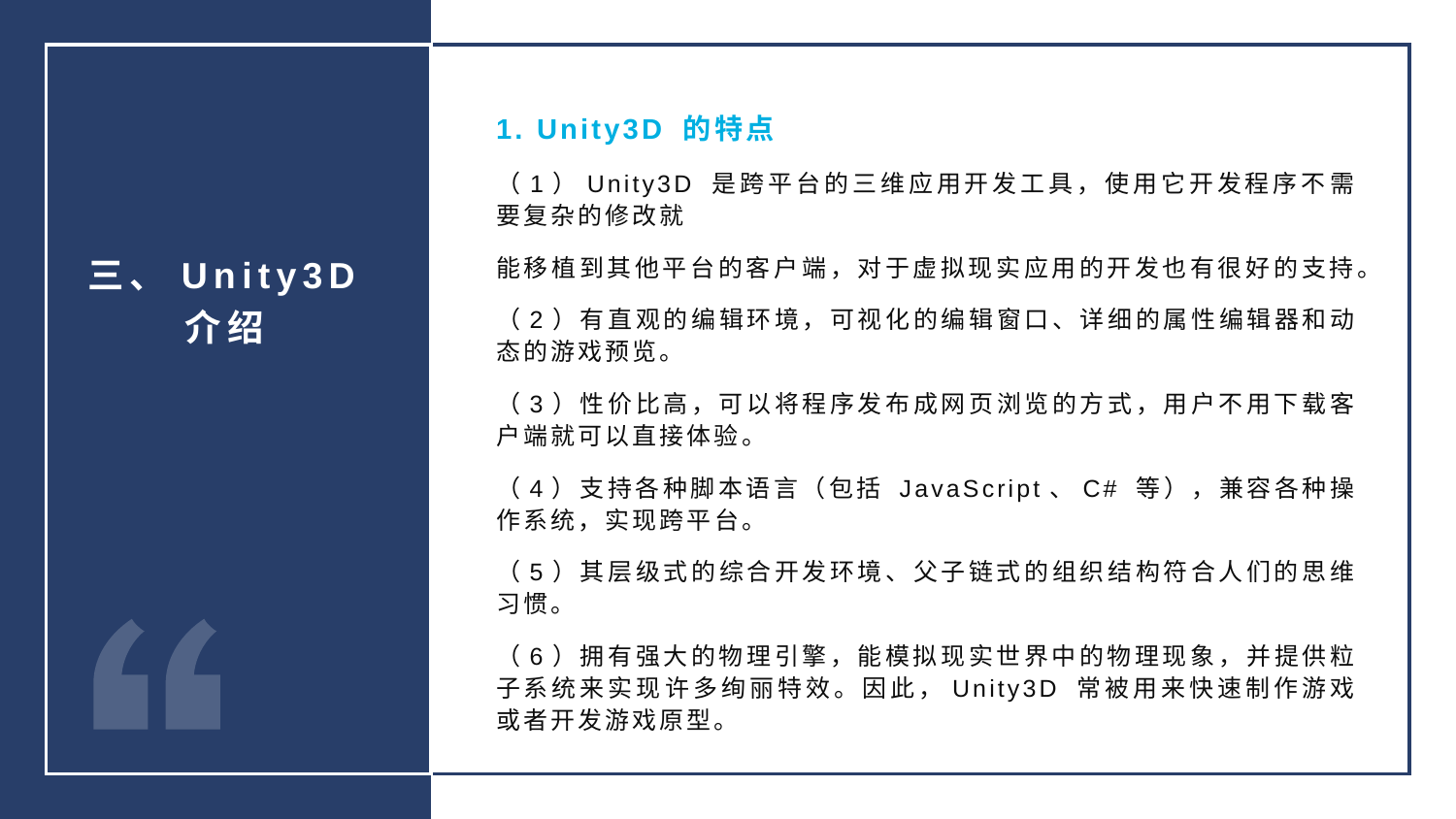

1. Unity3D 的特点
（1）Unity3D 是跨平台的三维应用开发工具，使用它开发程序不需要复杂的修改就
能移植到其他平台的客户端，对于虚拟现实应用的开发也有很好的支持。
（2）有直观的编辑环境，可视化的编辑窗口、详细的属性编辑器和动态的游戏预览。
（3）性价比高，可以将程序发布成网页浏览的方式，用户不用下载客户端就可以直接体验。
（4）支持各种脚本语言（包括 JavaScript、C# 等），兼容各种操作系统，实现跨平台。
（5）其层级式的综合开发环境、父子链式的组织结构符合人们的思维习惯。
（6）拥有强大的物理引擎，能模拟现实世界中的物理现象，并提供粒子系统来实现许多绚丽特效。因此，Unity3D 常被用来快速制作游戏或者开发游戏原型。
三、Unity3D 介绍